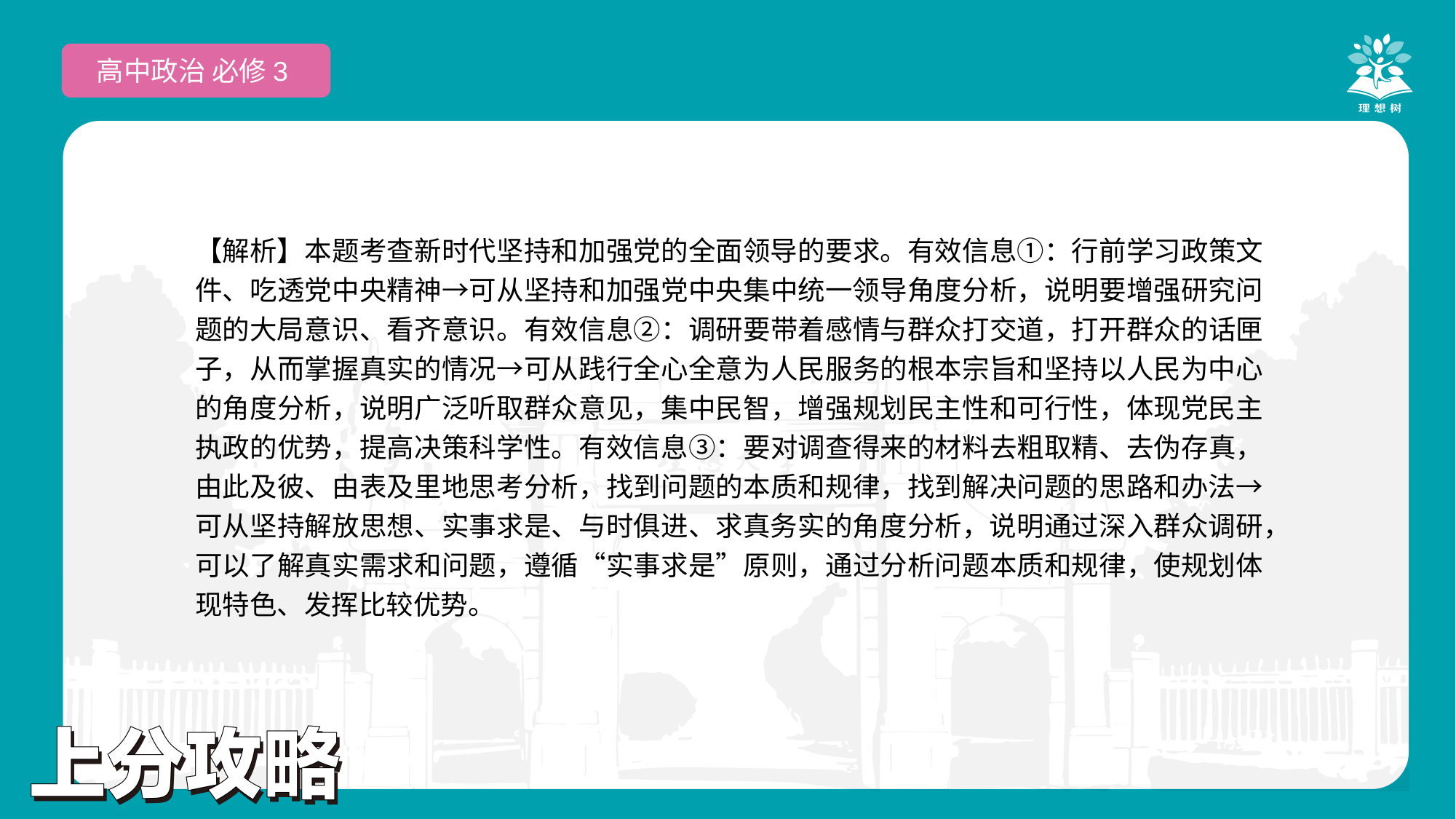

高中政治 必修3
【解析】本题考查新时代坚持和加强党的全面领导的要求。有效信息①：行前学习政策文件、吃透党中央精神→可从坚持和加强党中央集中统一领导角度分析，说明要增强研究问题的大局意识、看齐意识。有效信息②：调研要带着感情与群众打交道，打开群众的话匣子，从而掌握真实的情况→可从践行全心全意为人民服务的根本宗旨和坚持以人民为中心的角度分析，说明广泛听取群众意见，集中民智，增强规划民主性和可行性，体现党民主执政的优势，提高决策科学性。有效信息③：要对调查得来的材料去粗取精、去伪存真，由此及彼、由表及里地思考分析，找到问题的本质和规律，找到解决问题的思路和办法→可从坚持解放思想、实事求是、与时俱进、求真务实的角度分析，说明通过深入群众调研，可以了解真实需求和问题，遵循“实事求是”原则，通过分析问题本质和规律，使规划体现特色、发挥比较优势。